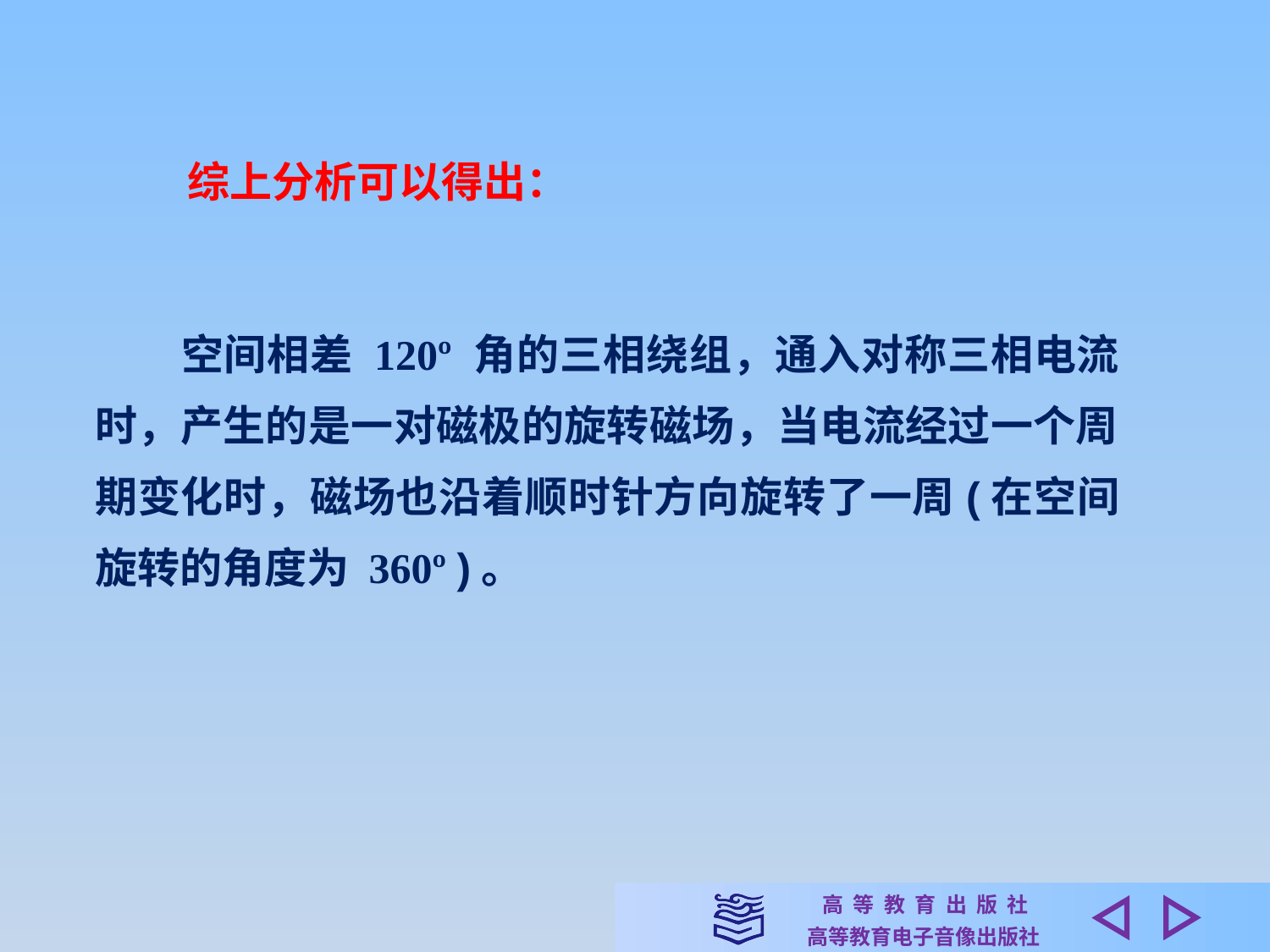

综上分析可以得出：
　　空间相差 120º 角的三相绕组，通入对称三相电流时，产生的是一对磁极的旋转磁场，当电流经过一个周期变化时，磁场也沿着顺时针方向旋转了一周(在空间旋转的角度为 360º )。